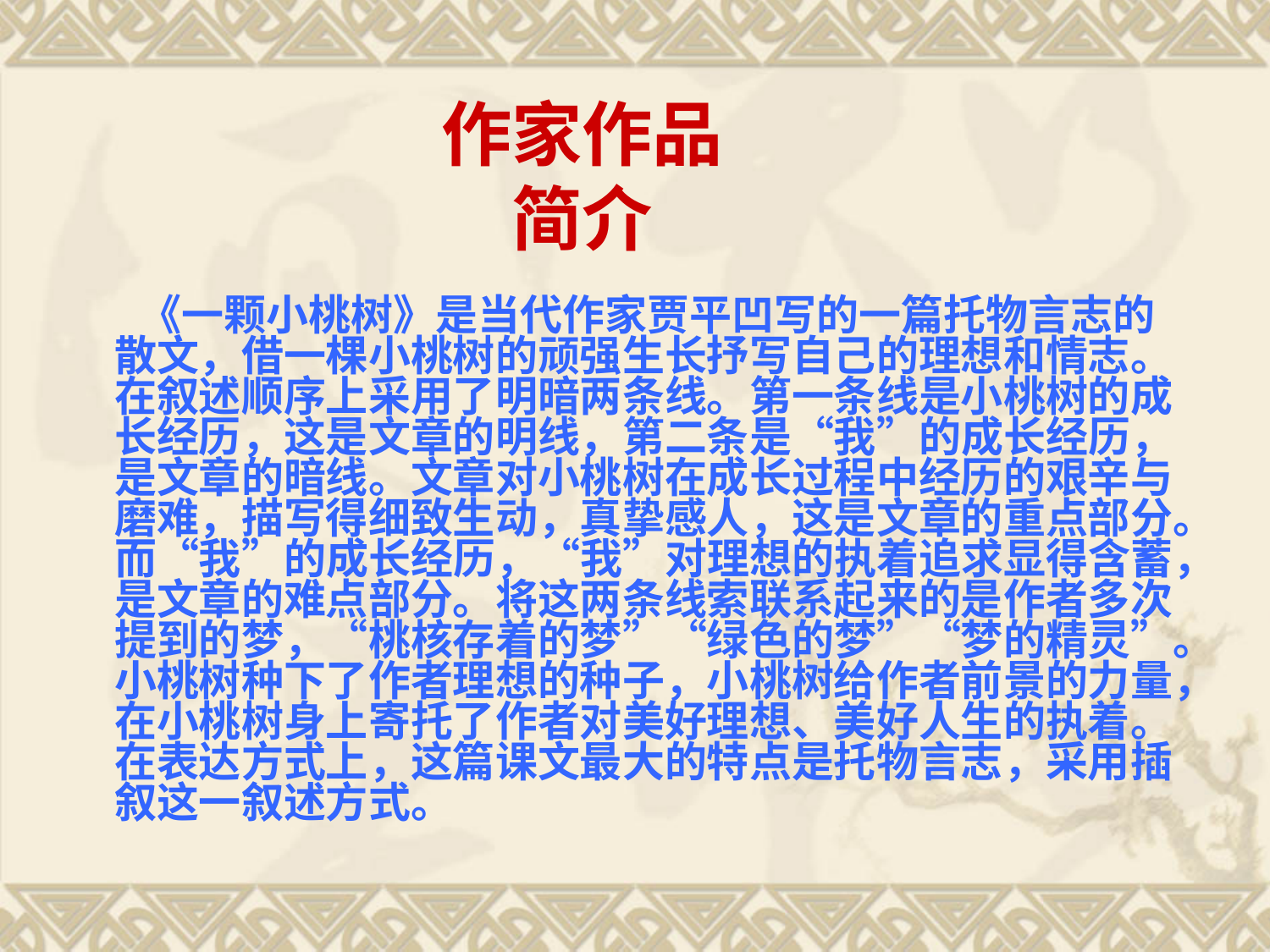

# 作家作品简介

         《一颗小桃树》是当代作家贾平凹写的一篇托物言志的散文，借一棵小桃树的顽强生长抒写自己的理想和情志。在叙述顺序上采用了明暗两条线。第一条线是小桃树的成长经历，这是文章的明线，第二条是“我”的成长经历，是文章的暗线。文章对小桃树在成长过程中经历的艰辛与磨难，描写得细致生动，真挚感人，这是文章的重点部分。而“我”的成长经历，“我”对理想的执着追求显得含蓄，是文章的难点部分。将这两条线索联系起来的是作者多次提到的梦，“桃核存着的梦”“绿色的梦”“梦的精灵”。小桃树种下了作者理想的种子，小桃树给作者前景的力量，在小桃树身上寄托了作者对美好理想、美好人生的执着。在表达方式上，这篇课文最大的特点是托物言志，采用插叙这一叙述方式。